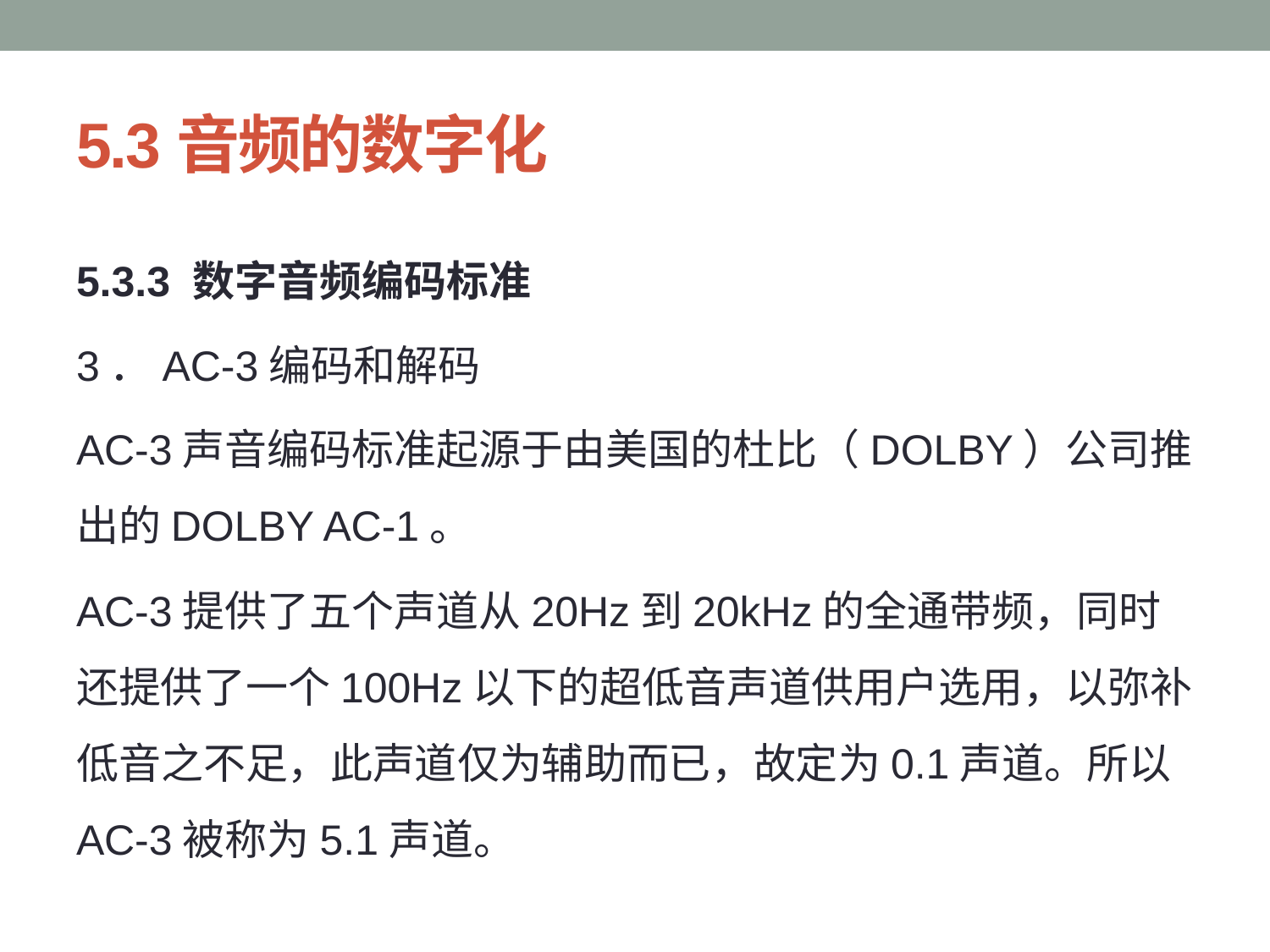

# 5.3音频的数字化
5.3.3 数字音频编码标准
3．AC-3编码和解码
AC-3声音编码标准起源于由美国的杜比（DOLBY）公司推出的DOLBY AC-1。
AC-3提供了五个声道从20Hz到20kHz的全通带频，同时还提供了一个100Hz以下的超低音声道供用户选用，以弥补低音之不足，此声道仅为辅助而已，故定为0.1声道。所以AC-3被称为5.1声道。